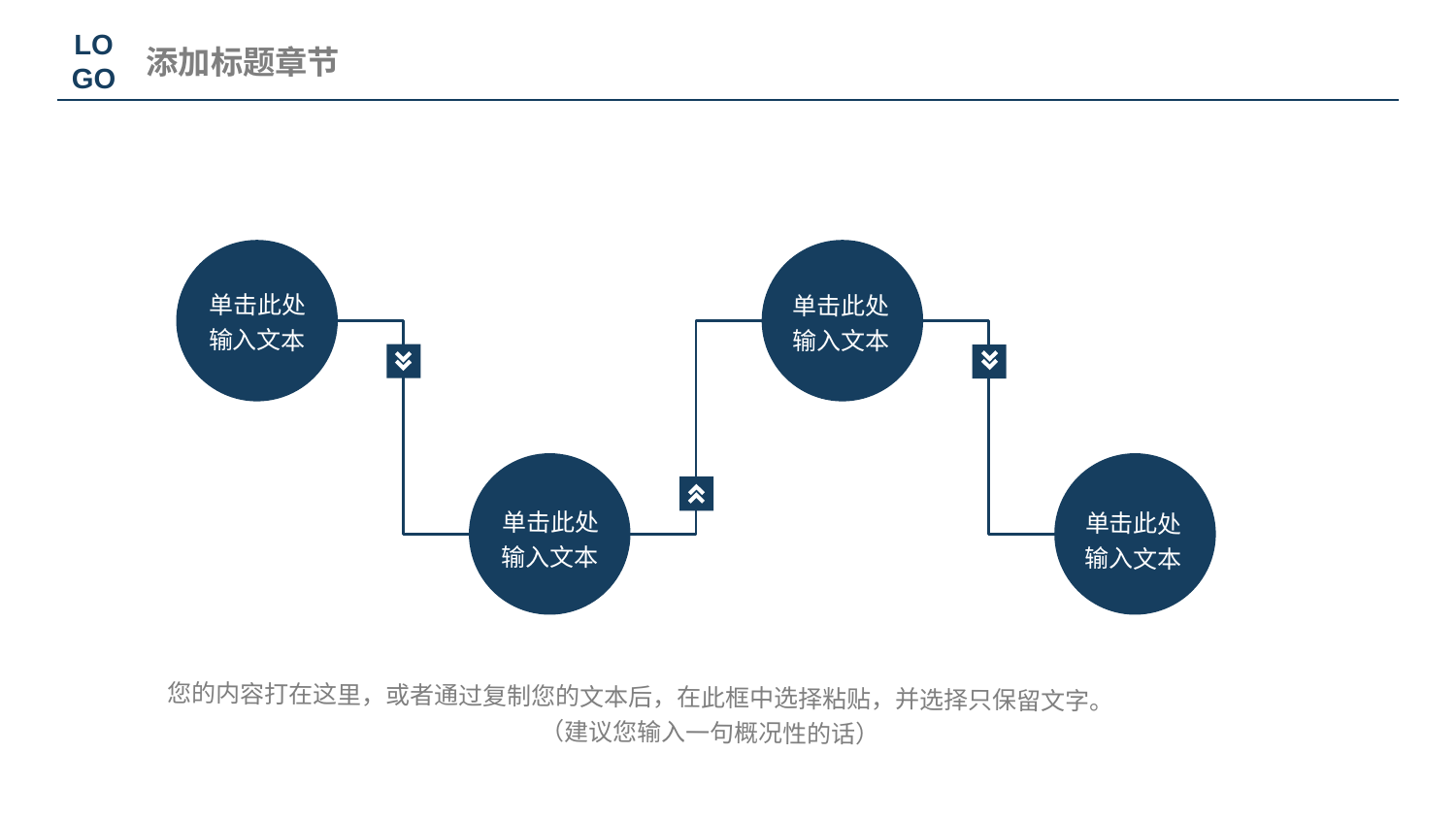

LO
GO
添加标题章节

单击此处输入文本
单击此处输入文本

单击此处输入文本
单击此处输入文本
您的内容打在这里，或者通过复制您的文本后，在此框中选择粘贴，并选择只保留文字。
 （建议您输入一句概况性的话）